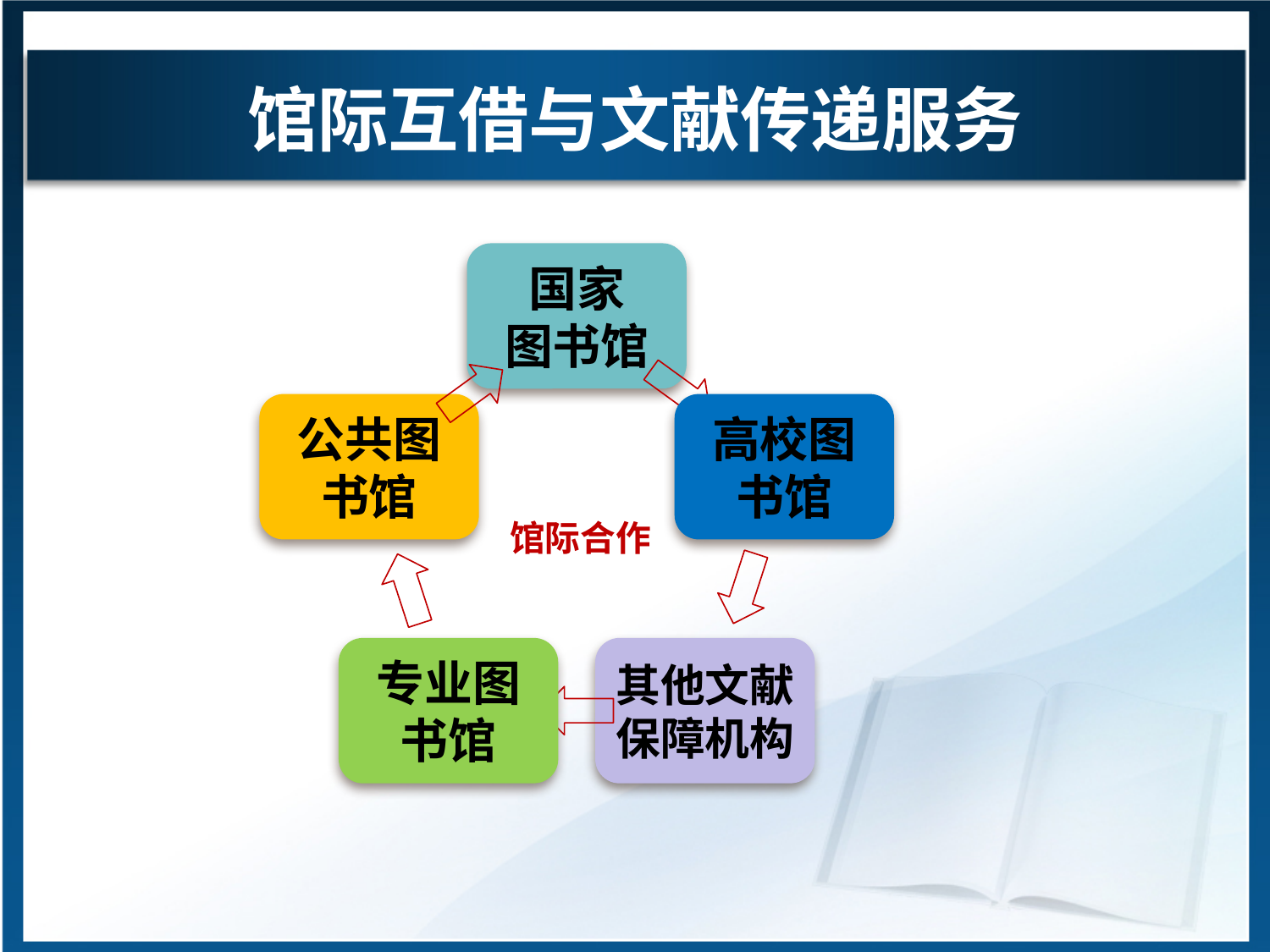

# 馆际互借与文献传递服务
国家
图书馆
高校图书馆
其他文献
保障机构
公共图书馆
专业图书馆
馆际合作